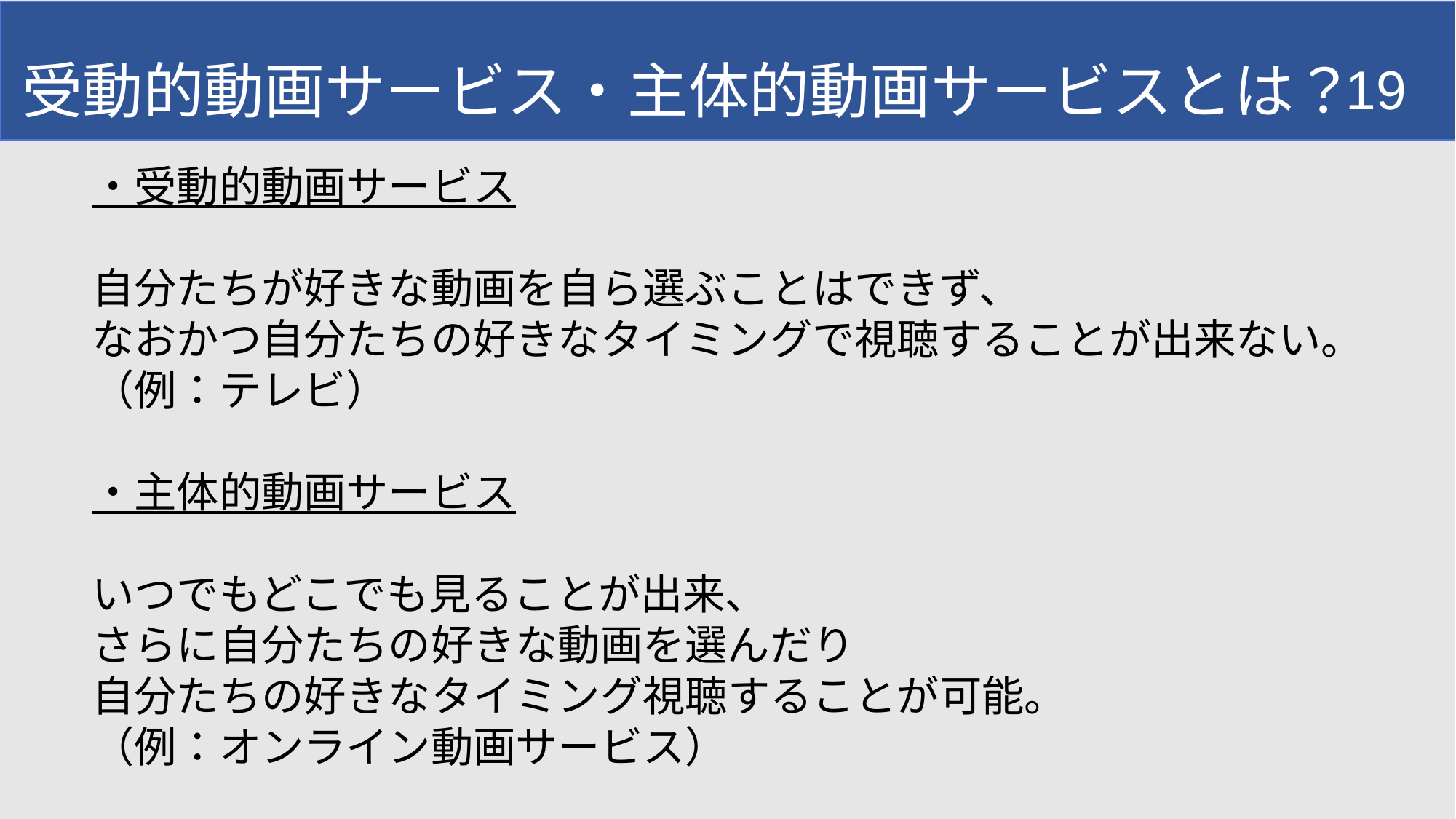

受動的動画サービス・主体的動画サービスとは？
19
・受動的動画サービス

自分たちが好きな動画を自ら選ぶことはできず、
なおかつ自分たちの好きなタイミングで視聴することが出来ない。
（例：テレビ）

・主体的動画サービス

いつでもどこでも見ることが出来、
さらに自分たちの好きな動画を選んだり
自分たちの好きなタイミング視聴することが可能。
（例：オンライン動画サービス）